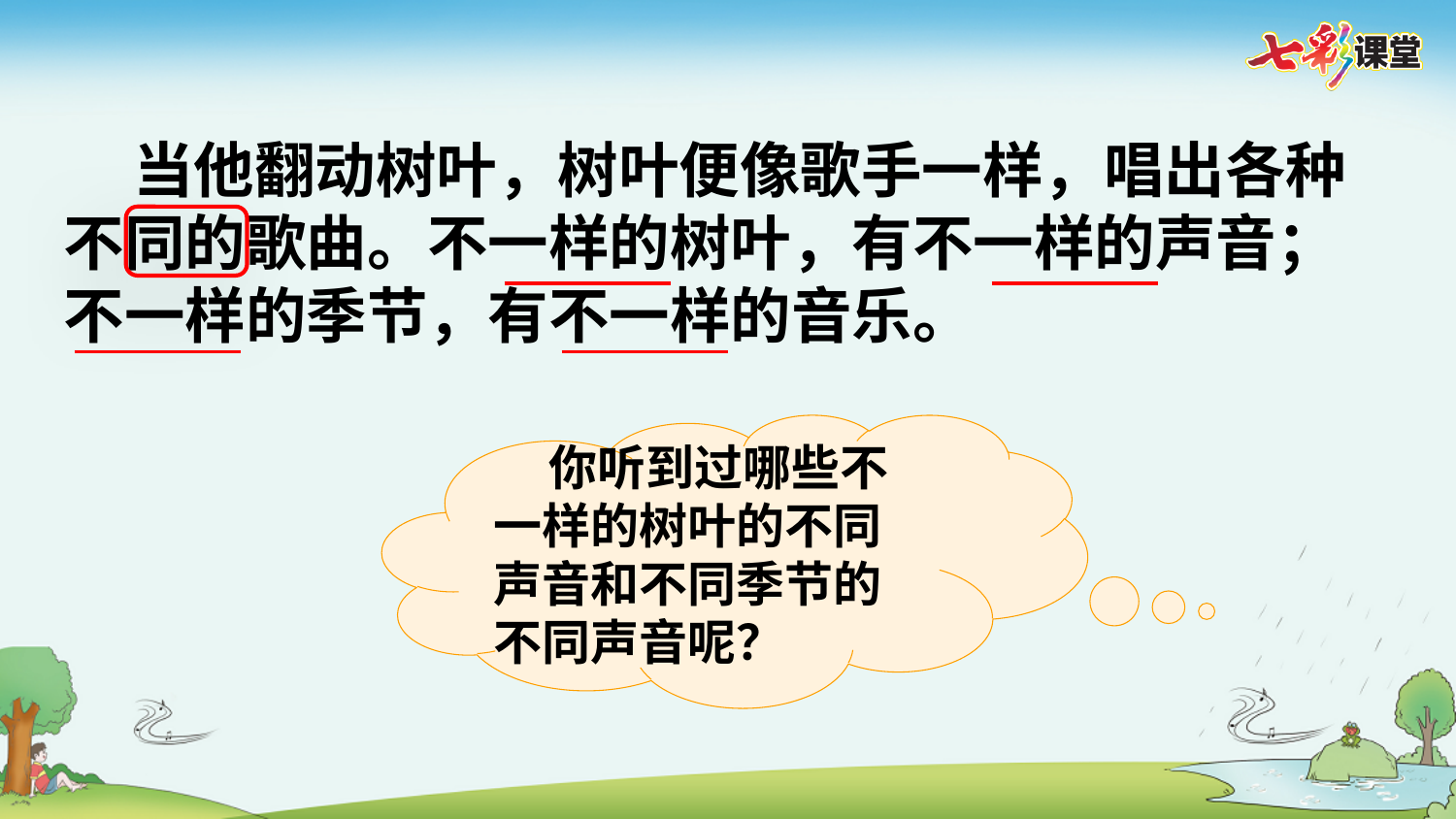

当他翻动树叶，树叶便像歌手一样，唱出各种不同的歌曲。不一样的树叶，有不一样的声音；不一样的季节，有不一样的音乐。

    你听到过哪些不一样的树叶的不同声音和不同季节的不同声音呢？